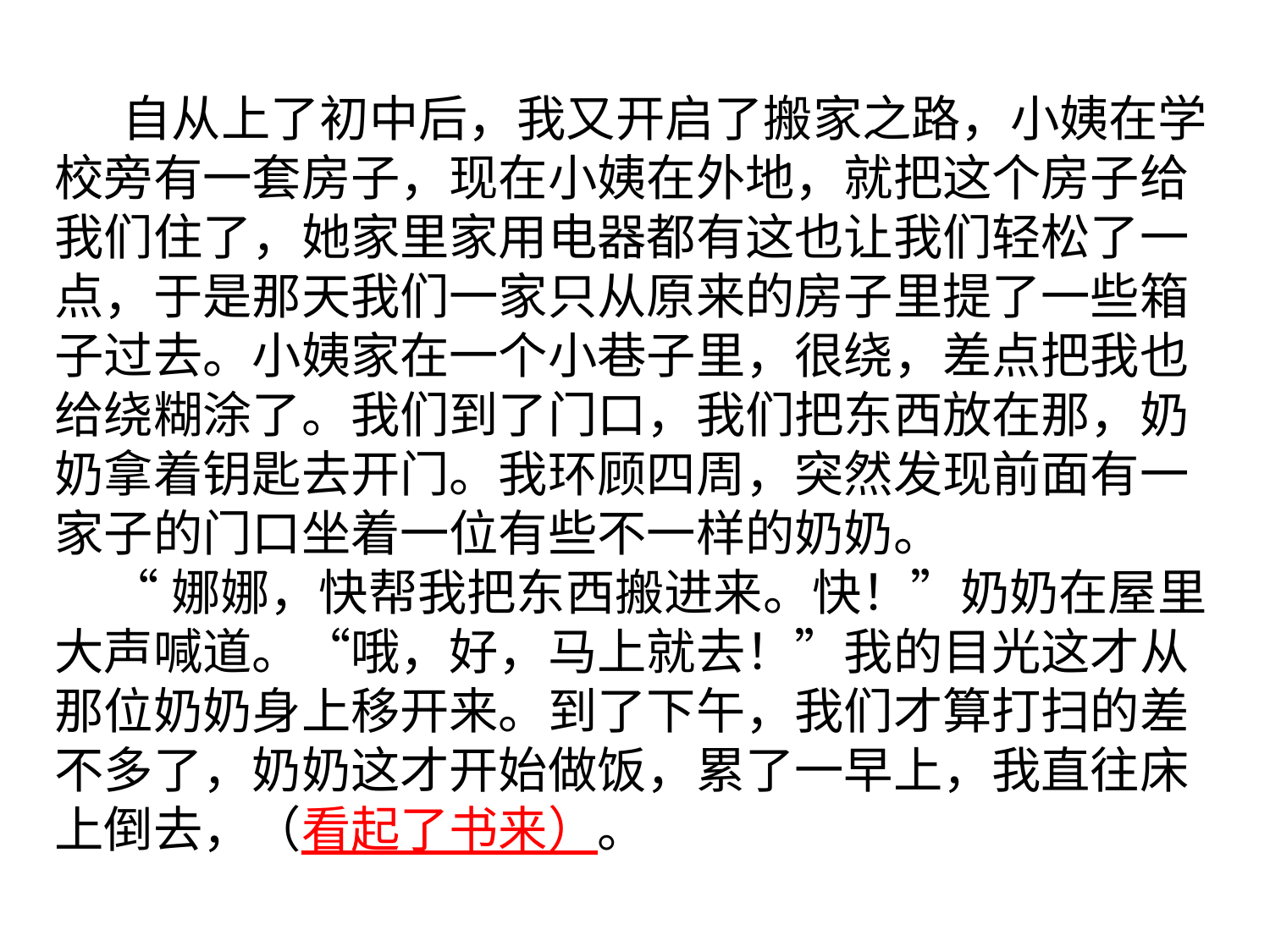

自从上了初中后，我又开启了搬家之路，小姨在学校旁有一套房子，现在小姨在外地，就把这个房子给我们住了，她家里家用电器都有这也让我们轻松了一点，于是那天我们一家只从原来的房子里提了一些箱子过去。小姨家在一个小巷子里，很绕，差点把我也给绕糊涂了。我们到了门口，我们把东西放在那，奶奶拿着钥匙去开门。我环顾四周，突然发现前面有一家子的门口坐着一位有些不一样的奶奶。
     “娜娜，快帮我把东西搬进来。快！”奶奶在屋里大声喊道。“哦，好，马上就去！”我的目光这才从那位奶奶身上移开来。到了下午，我们才算打扫的差不多了，奶奶这才开始做饭，累了一早上，我直往床上倒去，（看起了书来）。